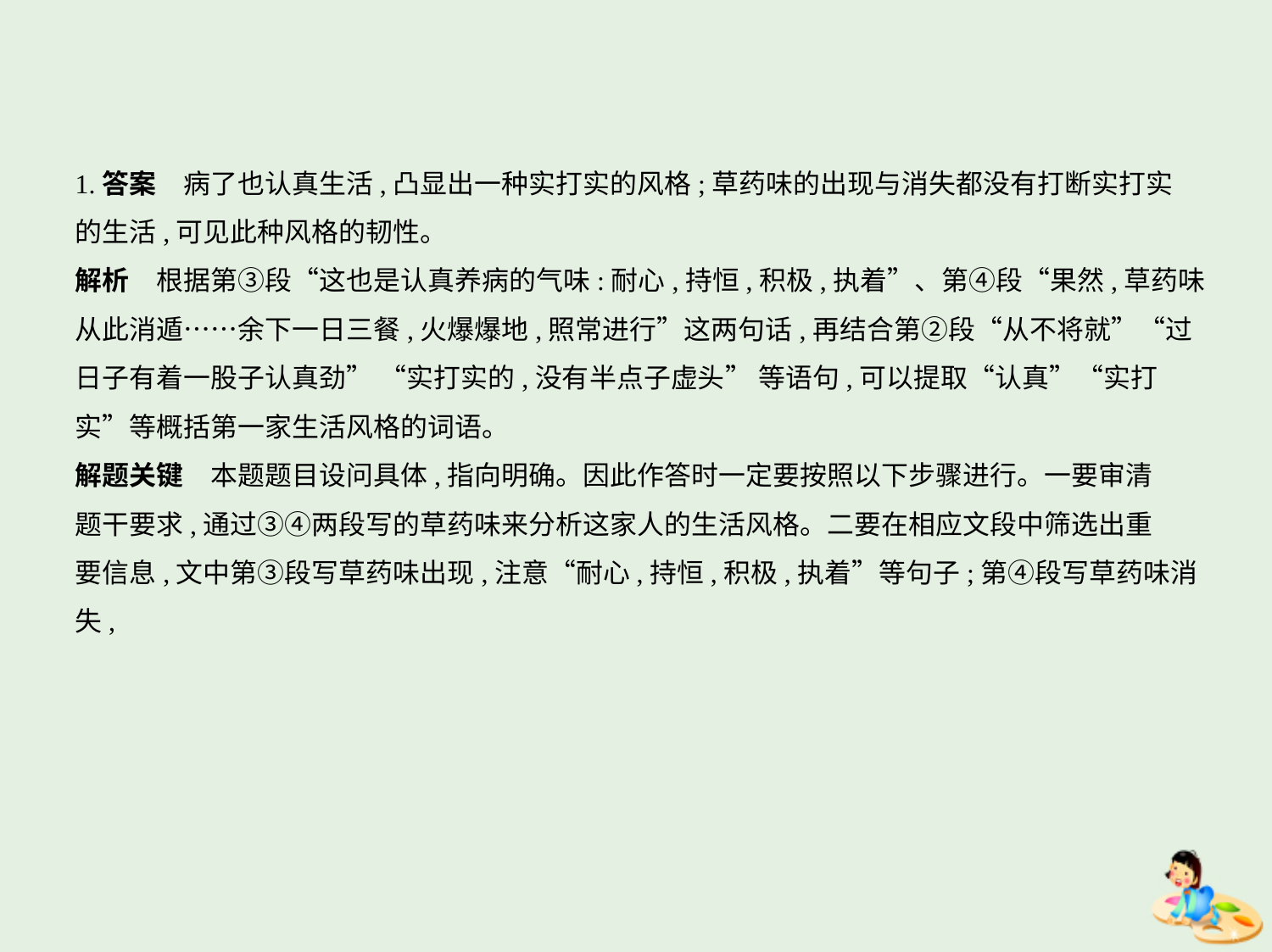

1.答案　病了也认真生活,凸显出一种实打实的风格;草药味的出现与消失都没有打断实打实
的生活,可见此种风格的韧性。
解析　根据第③段“这也是认真养病的气味:耐心,持恒,积极,执着”、第④段“果然,草药味
从此消遁……余下一日三餐,火爆爆地,照常进行”这两句话,再结合第②段“从不将就”“过
日子有着一股子认真劲” “实打实的,没有半点子虚头” 等语句,可以提取“认真”“实打
实”等概括第一家生活风格的词语。
解题关键　本题题目设问具体,指向明确。因此作答时一定要按照以下步骤进行。一要审清
题干要求,通过③④两段写的草药味来分析这家人的生活风格。二要在相应文段中筛选出重
要信息,文中第③段写草药味出现,注意“耐心,持恒,积极,执着”等句子;第④段写草药味消失,